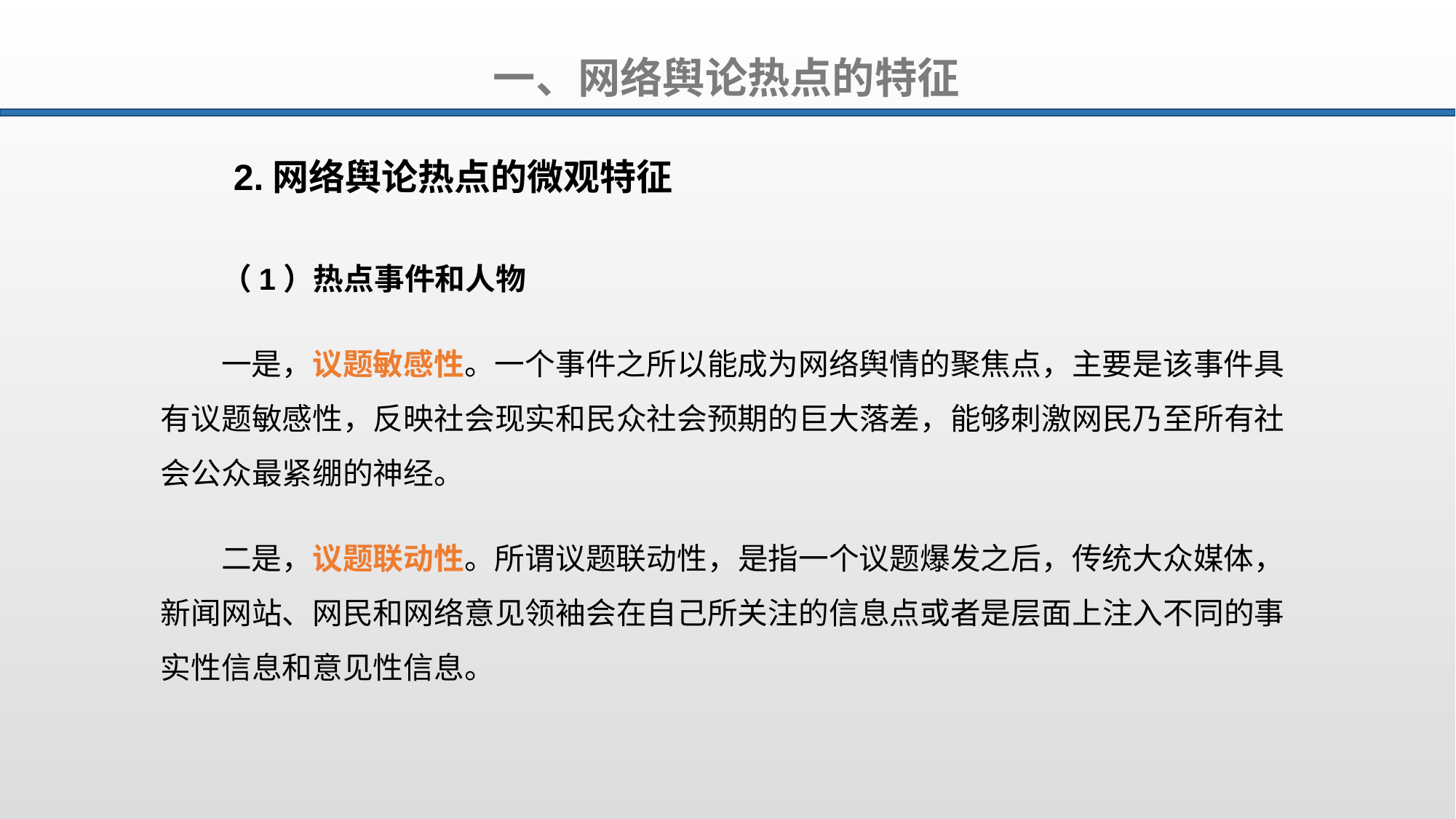

一、网络舆论热点的特征

2.网络舆论热点的微观特征
（1）热点事件和人物
一是，议题敏感性。一个事件之所以能成为网络舆情的聚焦点，主要是该事件具有议题敏感性，反映社会现实和民众社会预期的巨大落差，能够刺激网民乃至所有社会公众最紧绷的神经。
二是，议题联动性。所谓议题联动性，是指一个议题爆发之后，传统大众媒体，新闻网站、网民和网络意见领袖会在自己所关注的信息点或者是层面上注入不同的事实性信息和意见性信息。